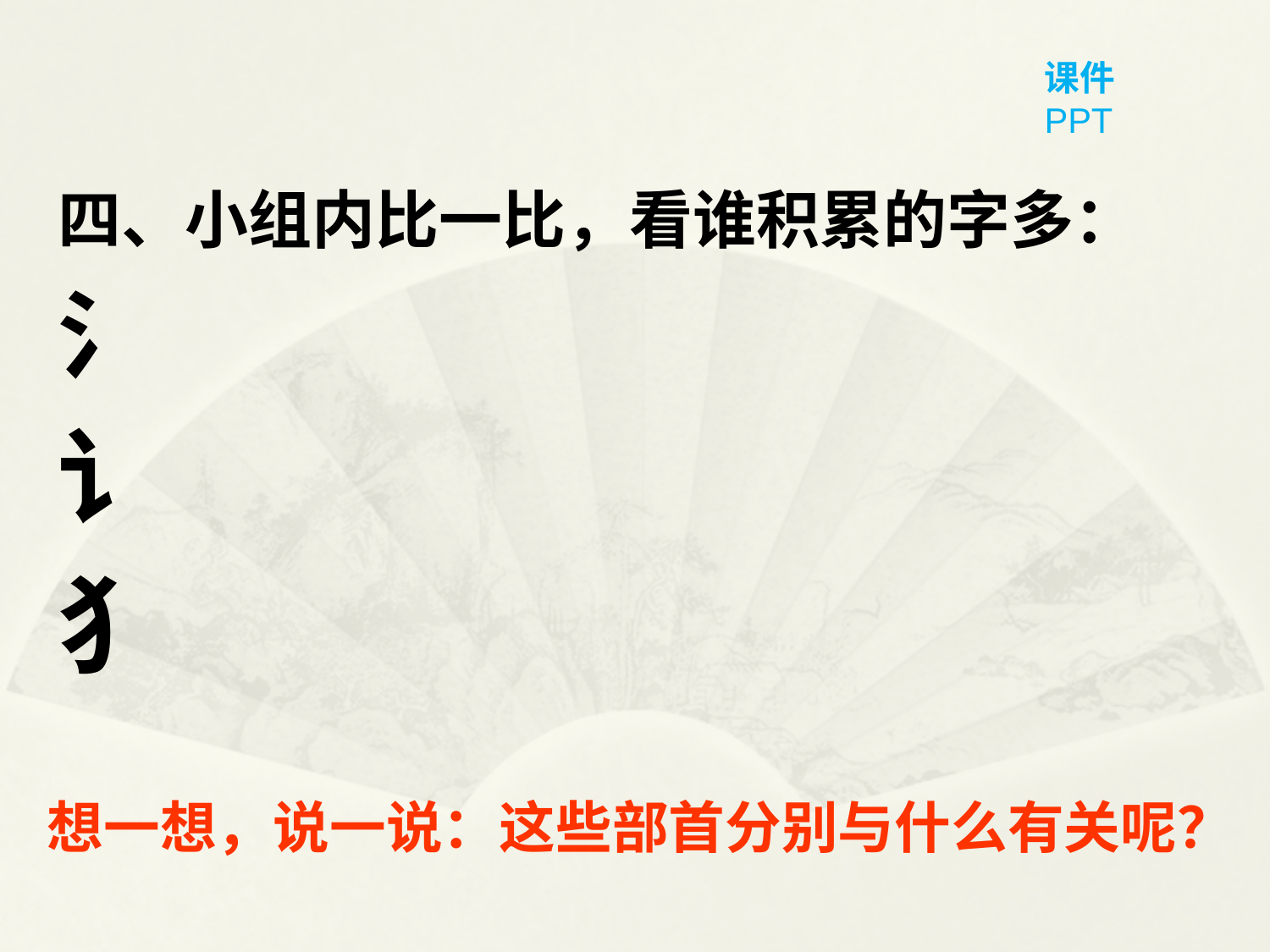

课件PPT
四、小组内比一比，看谁积累的字多：
氵
讠
犭
想一想，说一说：这些部首分别与什么有关呢？